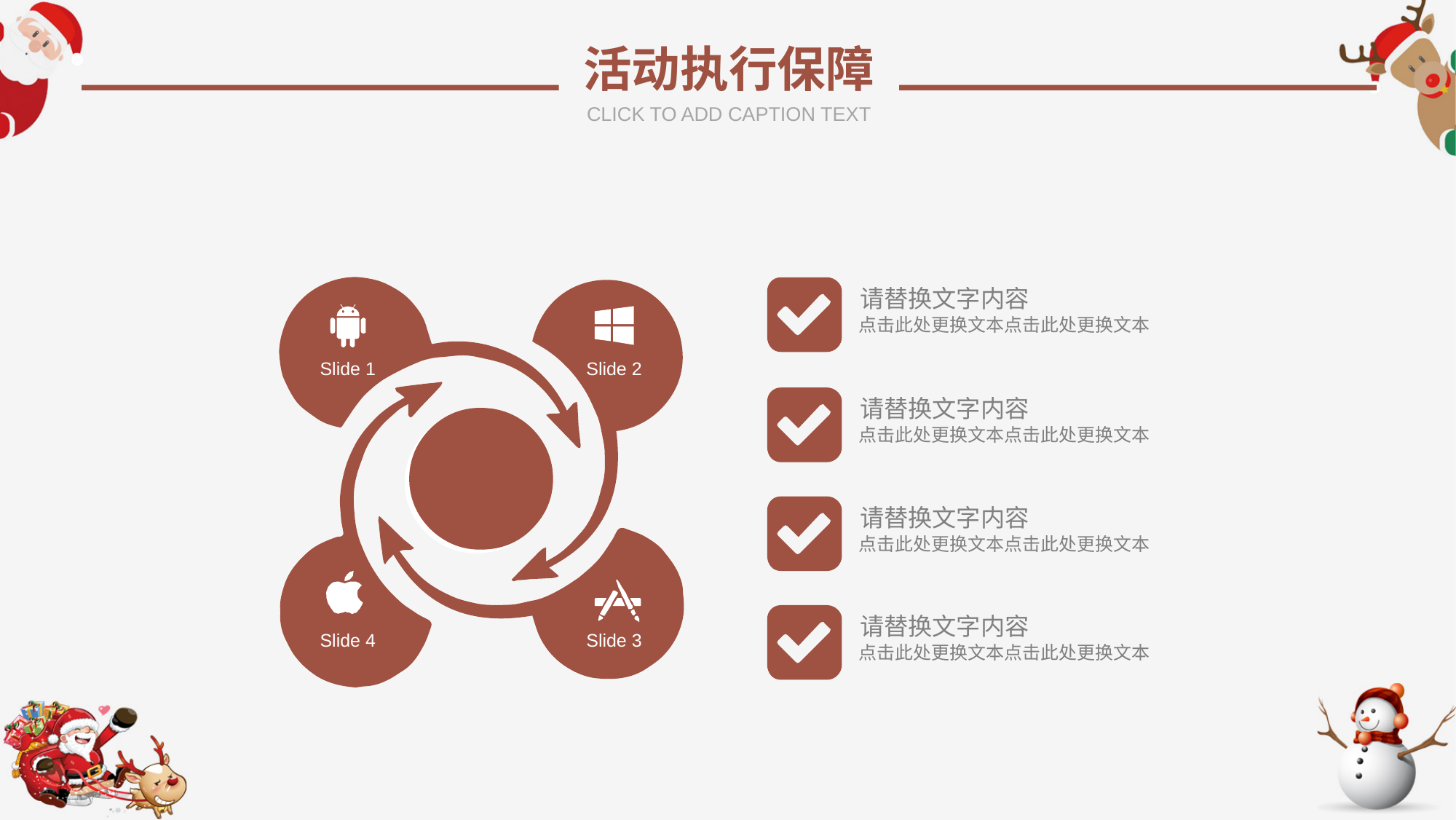

活动执行保障

CLICK TO ADD CAPTION TEXT

请替换文字内容
点击此处更换文本点击此处更换文本

请替换文字内容
点击此处更换文本点击此处更换文本

请替换文字内容
点击此处更换文本点击此处更换文本

请替换文字内容
点击此处更换文本点击此处更换文本

Slide 1
Slide 2

Slide 4
Slide 3